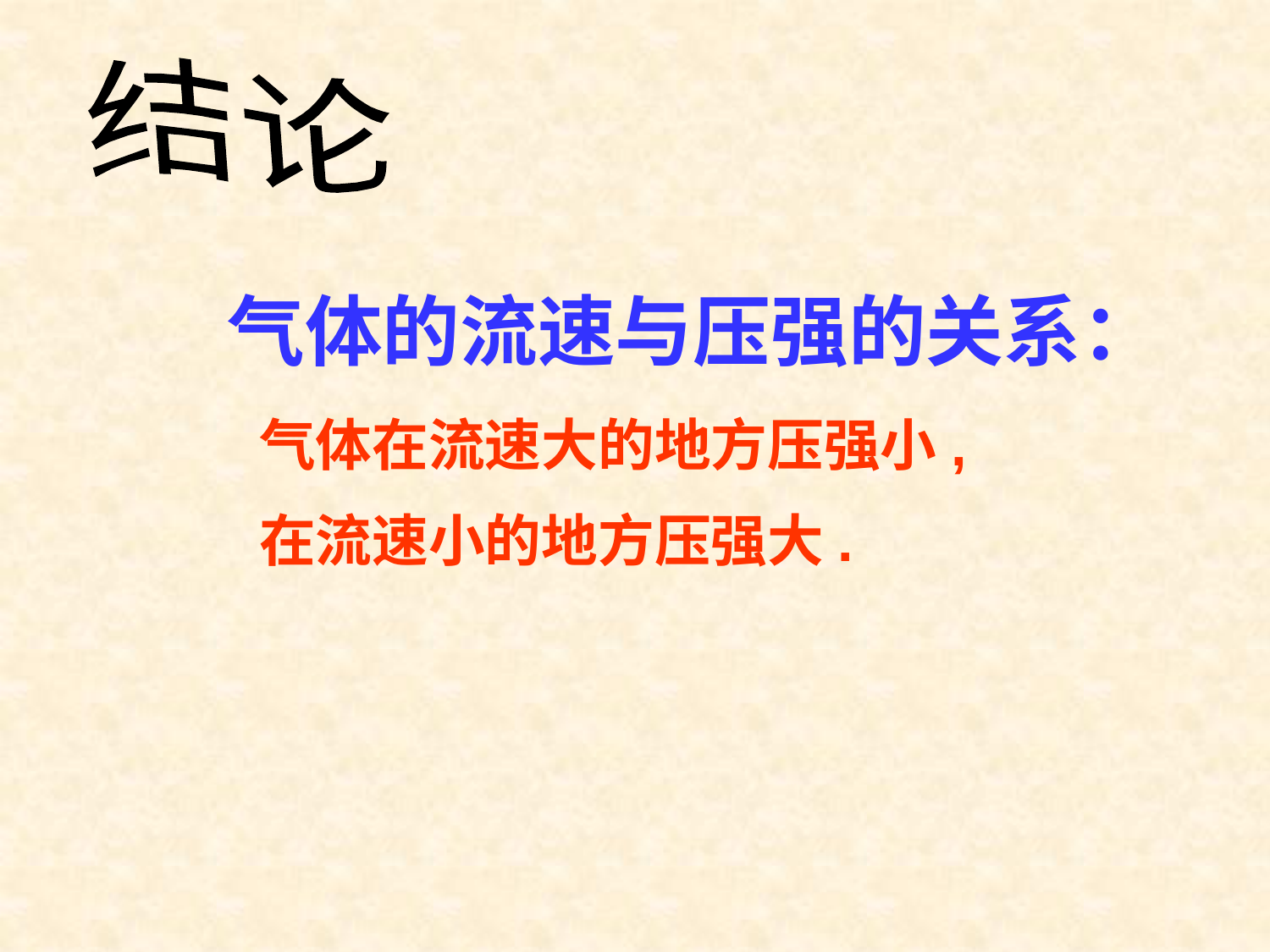

结论
气体的流速与压强的关系：
气体在流速大的地方压强小,
在流速小的地方压强大.